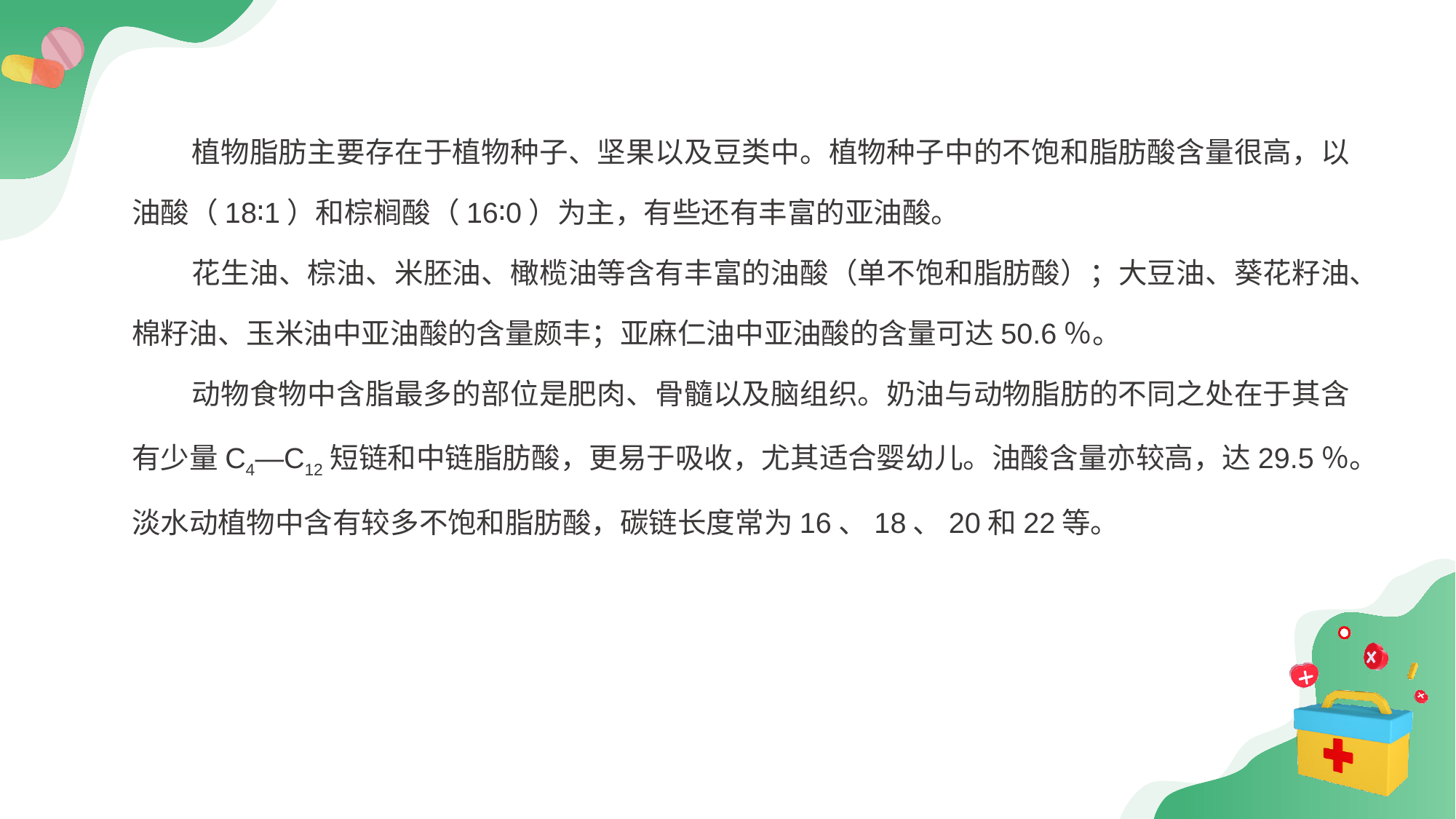

植物脂肪主要存在于植物种子、坚果以及豆类中。植物种子中的不饱和脂肪酸含量很高，以油酸（18∶1）和棕榈酸（16∶0）为主，有些还有丰富的亚油酸。
花生油、棕油、米胚油、橄榄油等含有丰富的油酸（单不饱和脂肪酸）；大豆油、葵花籽油、棉籽油、玉米油中亚油酸的含量颇丰；亚麻仁油中亚油酸的含量可达50.6％。
动物食物中含脂最多的部位是肥肉、骨髓以及脑组织。奶油与动物脂肪的不同之处在于其含有少量C4—C12短链和中链脂肪酸，更易于吸收，尤其适合婴幼儿。油酸含量亦较高，达29.5％。淡水动植物中含有较多不饱和脂肪酸，碳链长度常为16、18、20和22等。